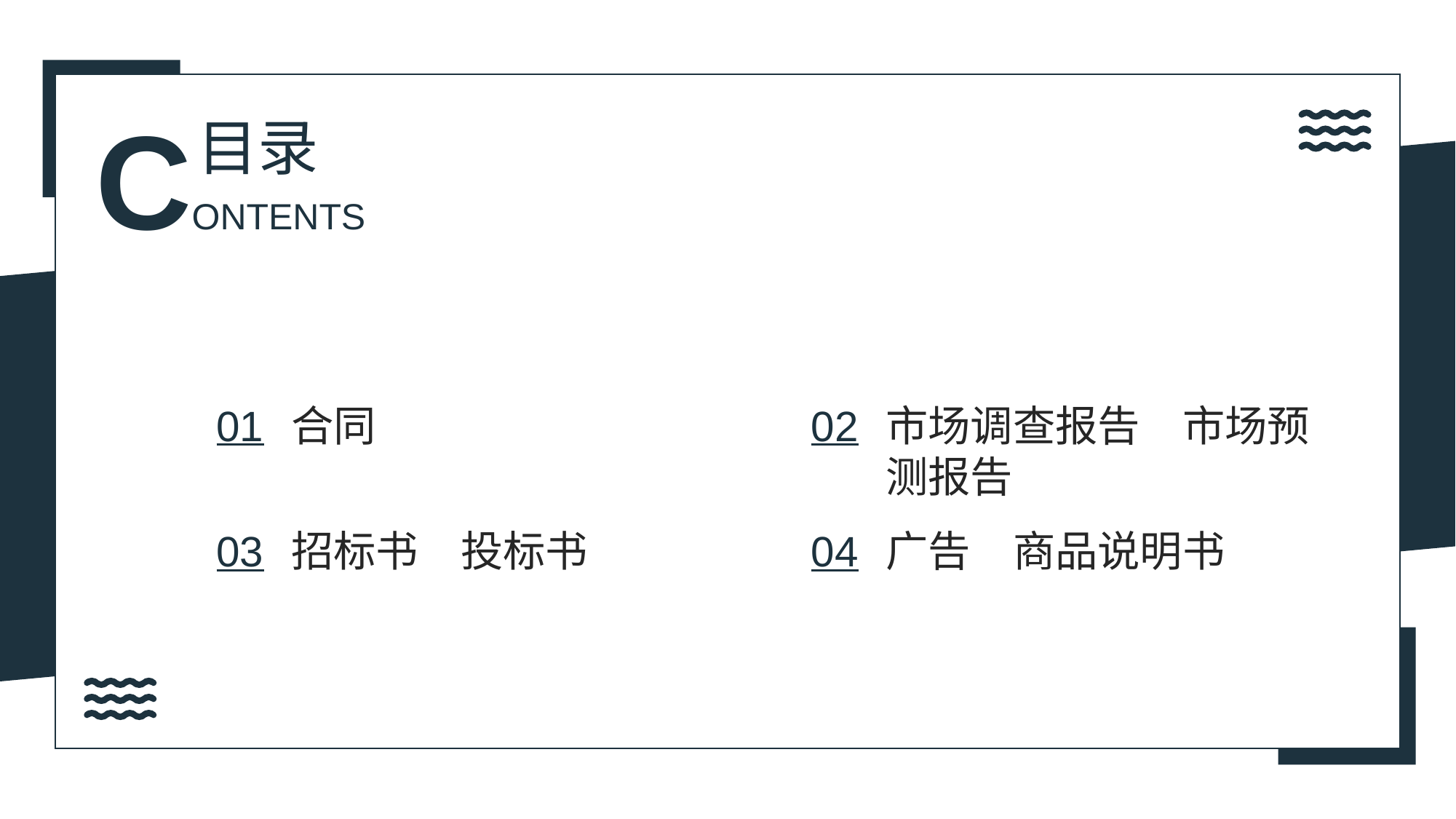

CONTENTS
目录

01
02
市场调查报告　市场预测报告
合同
招标书　投标书
03
04
广告　商品说明书